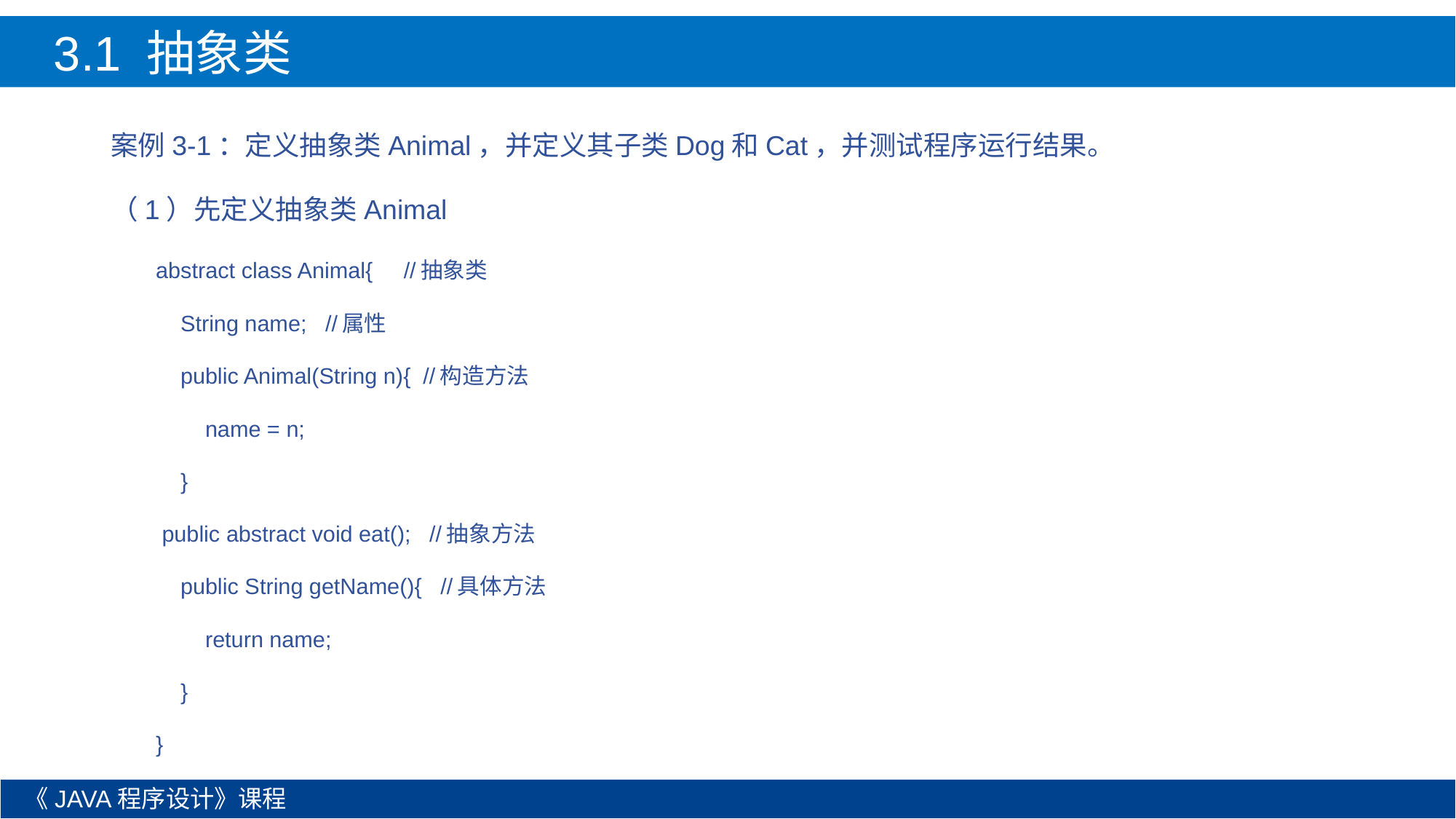

3.1 抽象类
案例3-1：定义抽象类Animal，并定义其子类Dog和Cat，并测试程序运行结果。
（1）先定义抽象类Animal
abstract class Animal{     //抽象类
    String name;   //属性
    public Animal(String n){  //构造方法
        name = n;
    }
 public abstract void eat();   //抽象方法
    public String getName(){   //具体方法
        return name;
    }
}
《JAVA程序设计》课程